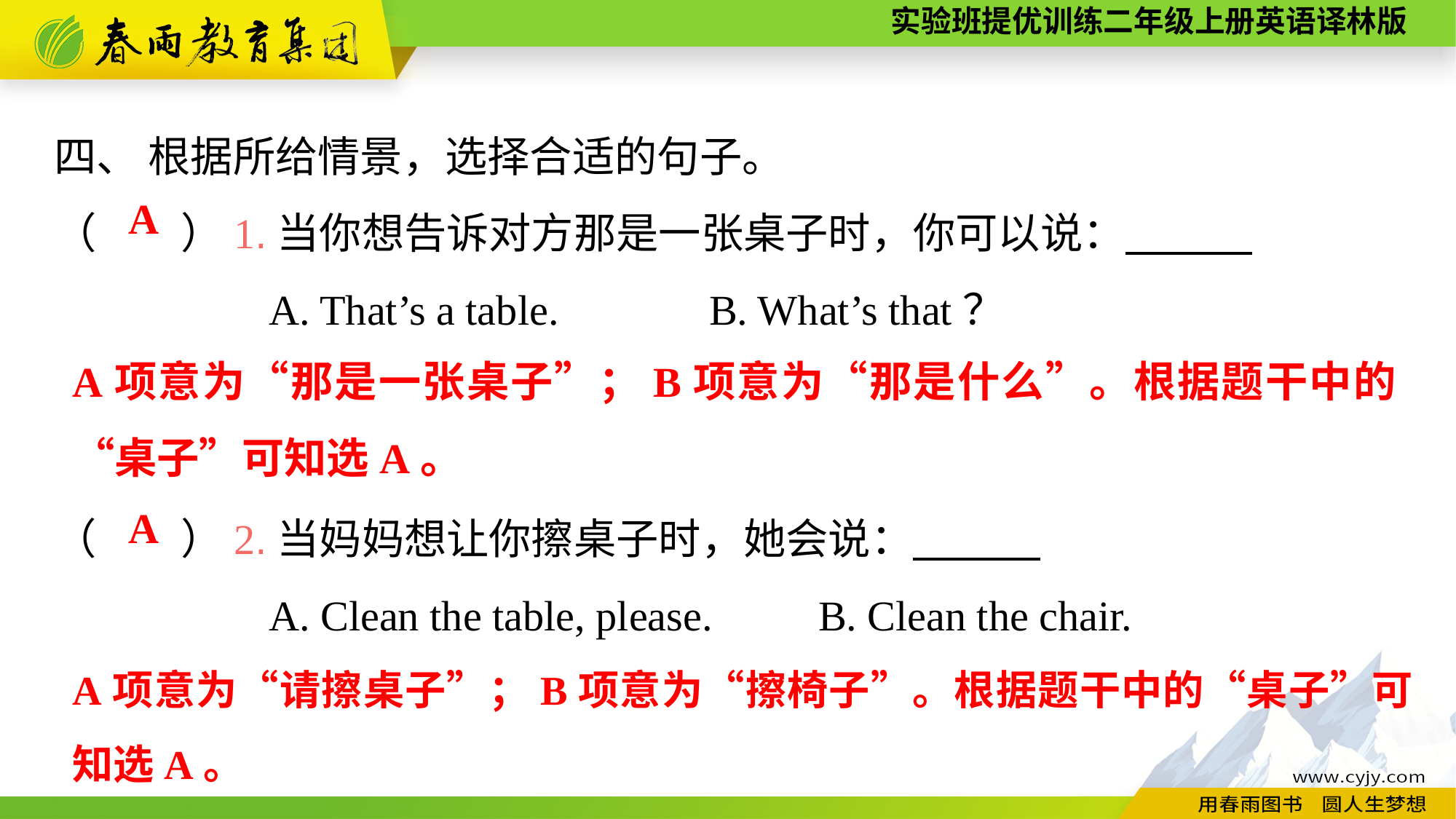

四、 根据所给情景，选择合适的句子。
（　　）1.当你想告诉对方那是一张桌子时，你可以说：
A. That’s a table.		B. What’s that？

（　　）2.当妈妈想让你擦桌子时，她会说：
A. Clean the table, please.	B. Clean the chair.
A
A项意为“那是一张桌子”；B项意为“那是什么”。根据题干中的“桌子”可知选A。
A
A项意为“请擦桌子”；B项意为“擦椅子”。根据题干中的“桌子”可知选A。